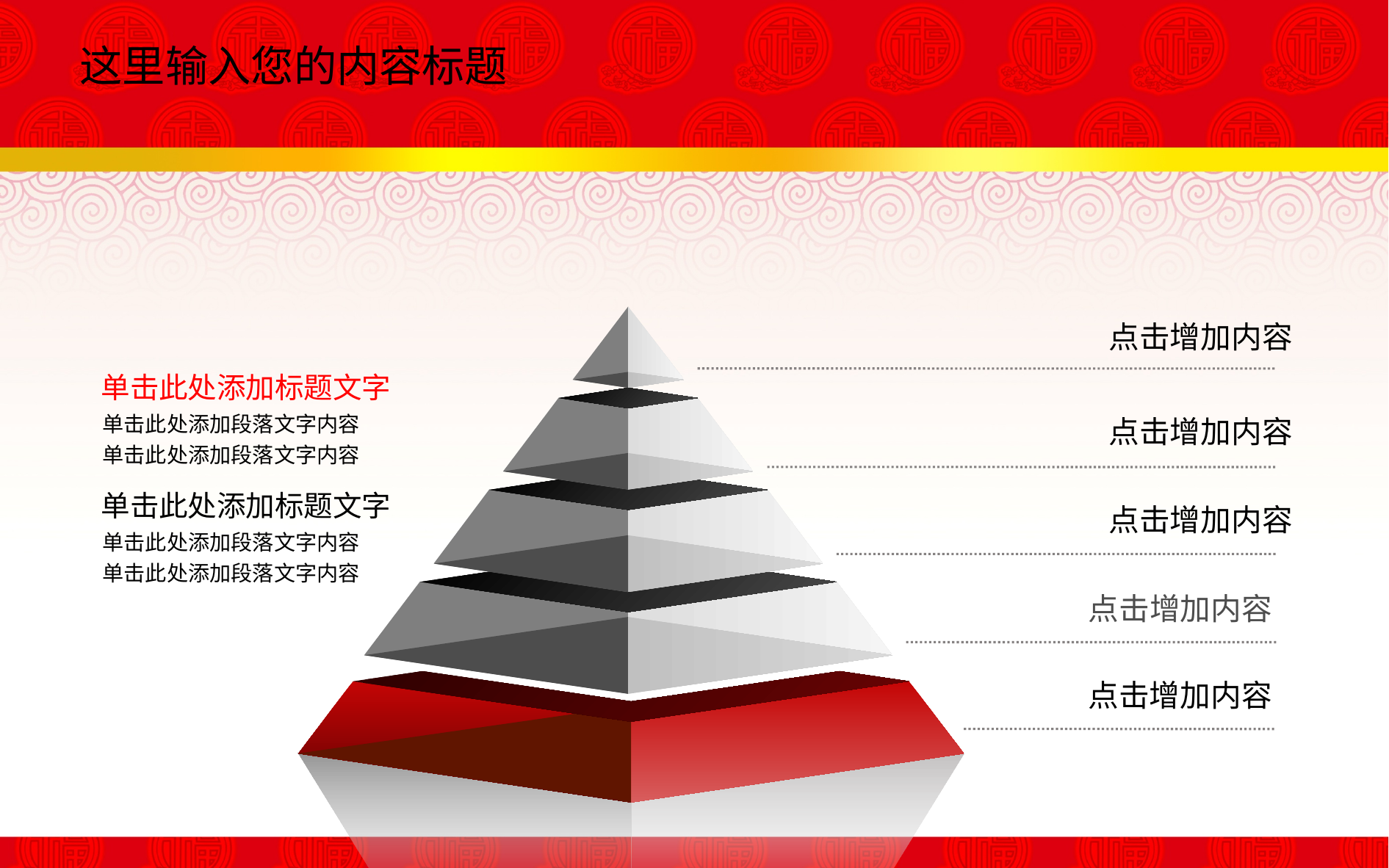

这里输入您的内容标题
点击增加内容

单击此处添加标题文字
单击此处添加段落文字内容
单击此处添加段落文字内容
单击此处添加标题文字
单击此处添加段落文字内容
单击此处添加段落文字内容

点击增加内容

点击增加内容

点击增加内容

点击增加内容